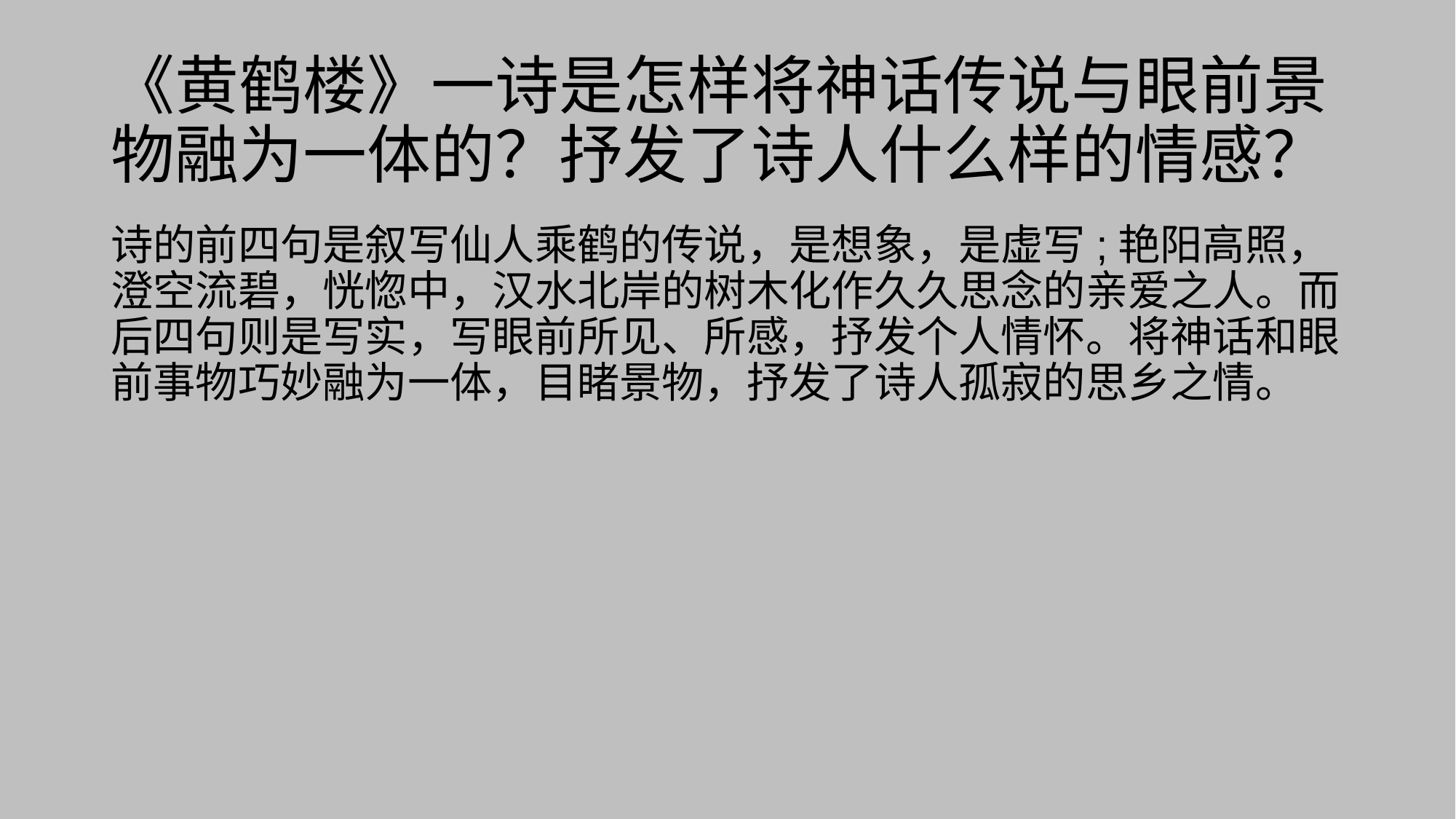

# 《黄鹤楼》一诗是怎样将神话传说与眼前景物融为一体的？抒发了诗人什么样的情感？
诗的前四句是叙写仙人乘鹤的传说，是想象，是虚写;艳阳高照，澄空流碧，恍惚中，汉水北岸的树木化作久久思念的亲爱之人。而后四句则是写实，写眼前所见、所感，抒发个人情怀。将神话和眼前事物巧妙融为一体，目睹景物，抒发了诗人孤寂的思乡之情。